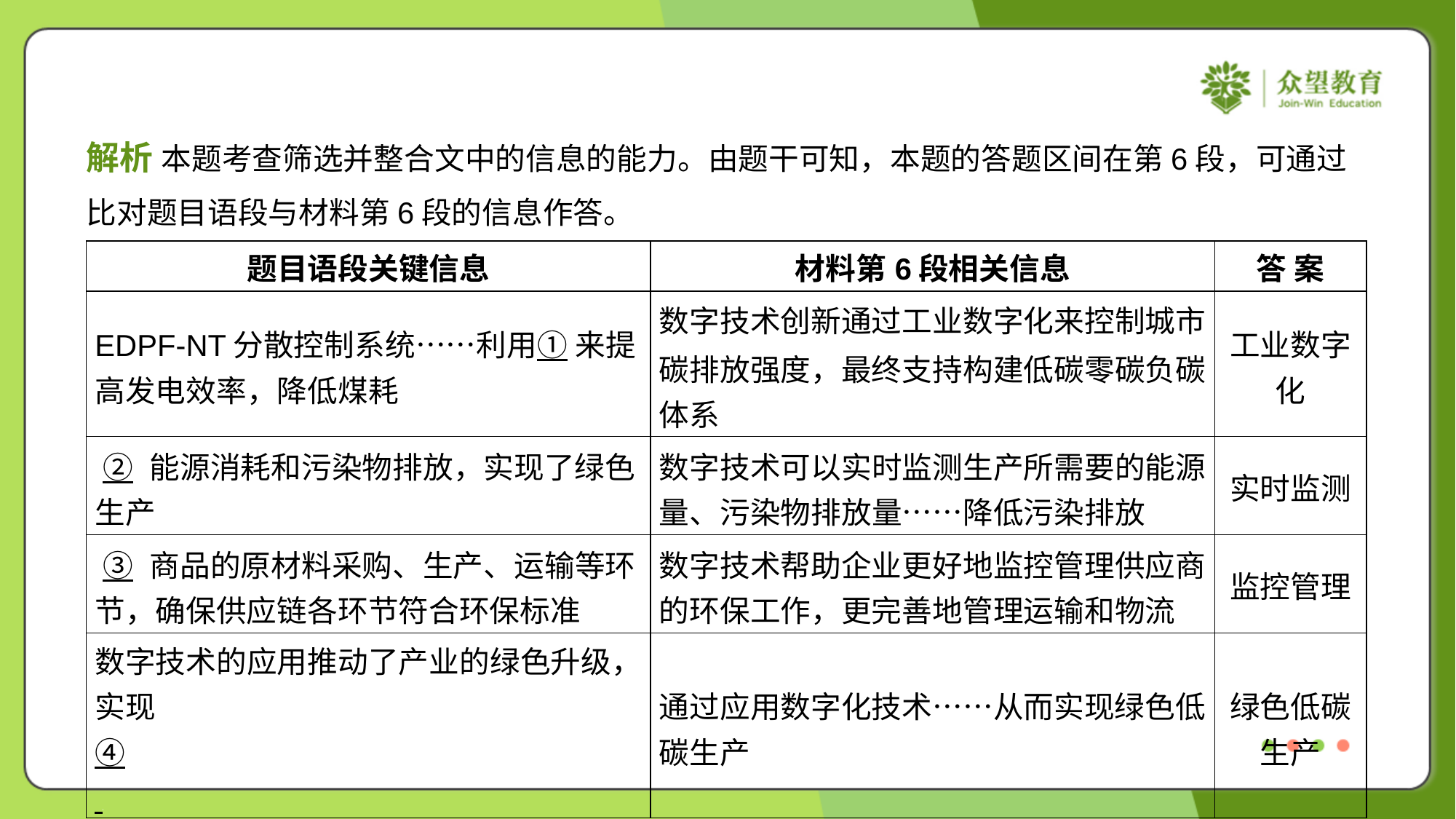

解析 本题考查筛选并整合文中的信息的能力。由题干可知，本题的答题区间在第6段，可通过
比对题目语段与材料第6段的信息作答。
| 题目语段关键信息 | 材料第6段相关信息 | 答 案 |
| --- | --- | --- |
| EDPF-NT分散控制系统……利用① 来提 高发电效率，降低煤耗 | 数字技术创新通过工业数字化来控制城市 碳排放强度，最终支持构建低碳零碳负碳 体系 | 工业数字 化 |
| ② 能源消耗和污染物排放，实现了绿色 生产 | 数字技术可以实时监测生产所需要的能源 量、污染物排放量……降低污染排放 | 实时监测 |
| ③ 商品的原材料采购、生产、运输等环 节，确保供应链各环节符合环保标准 | 数字技术帮助企业更好地监控管理供应商 的环保工作，更完善地管理运输和物流 | 监控管理 |
| 数字技术的应用推动了产业的绿色升级， 实现 ④. . | 通过应用数字化技术……从而实现绿色低 碳生产 | 绿色低碳 生产 |